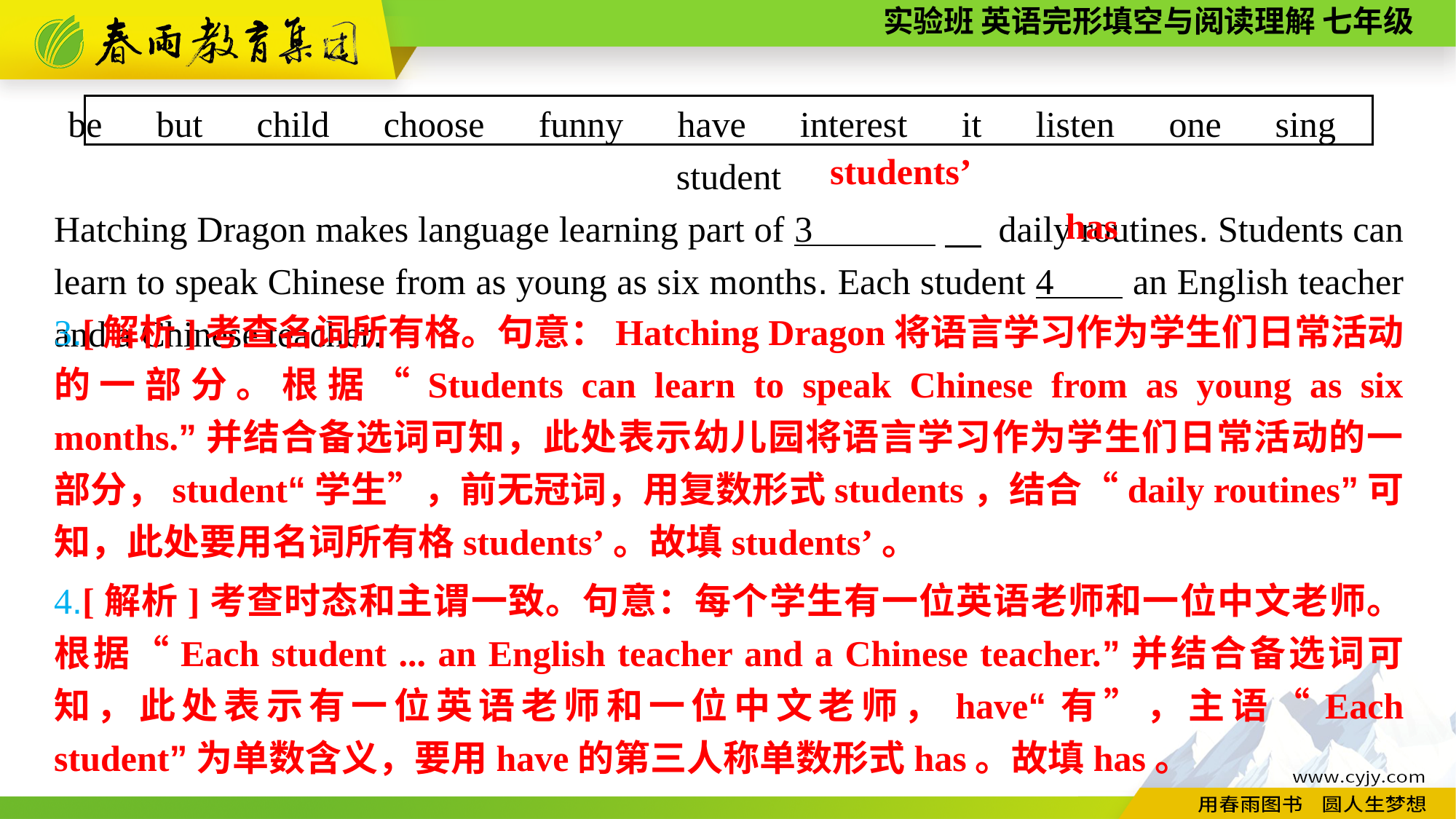

be　but　child　choose　funny　have　interest　it　listen　one　sing　student
Hatching Dragon makes language learning part of 3             　 daily routines. Students can learn to speak Chinese from as young as six months. Each student 4        an English teacher and a Chinese teacher.

students’
 has
3.[解析]考查名词所有格。句意：Hatching Dragon将语言学习作为学生们日常活动的一部分。根据“Students can learn to speak Chinese from as young as six months.”并结合备选词可知，此处表示幼儿园将语言学习作为学生们日常活动的一部分，student“学生”，前无冠词，用复数形式students，结合“daily routines”可知，此处要用名词所有格students’。故填students’。
4.[解析]考查时态和主谓一致。句意：每个学生有一位英语老师和一位中文老师。根据“Each student ... an English teacher and a Chinese teacher.”并结合备选词可知，此处表示有一位英语老师和一位中文老师，have“有”，主语“Each student”为单数含义，要用have的第三人称单数形式has。故填has。